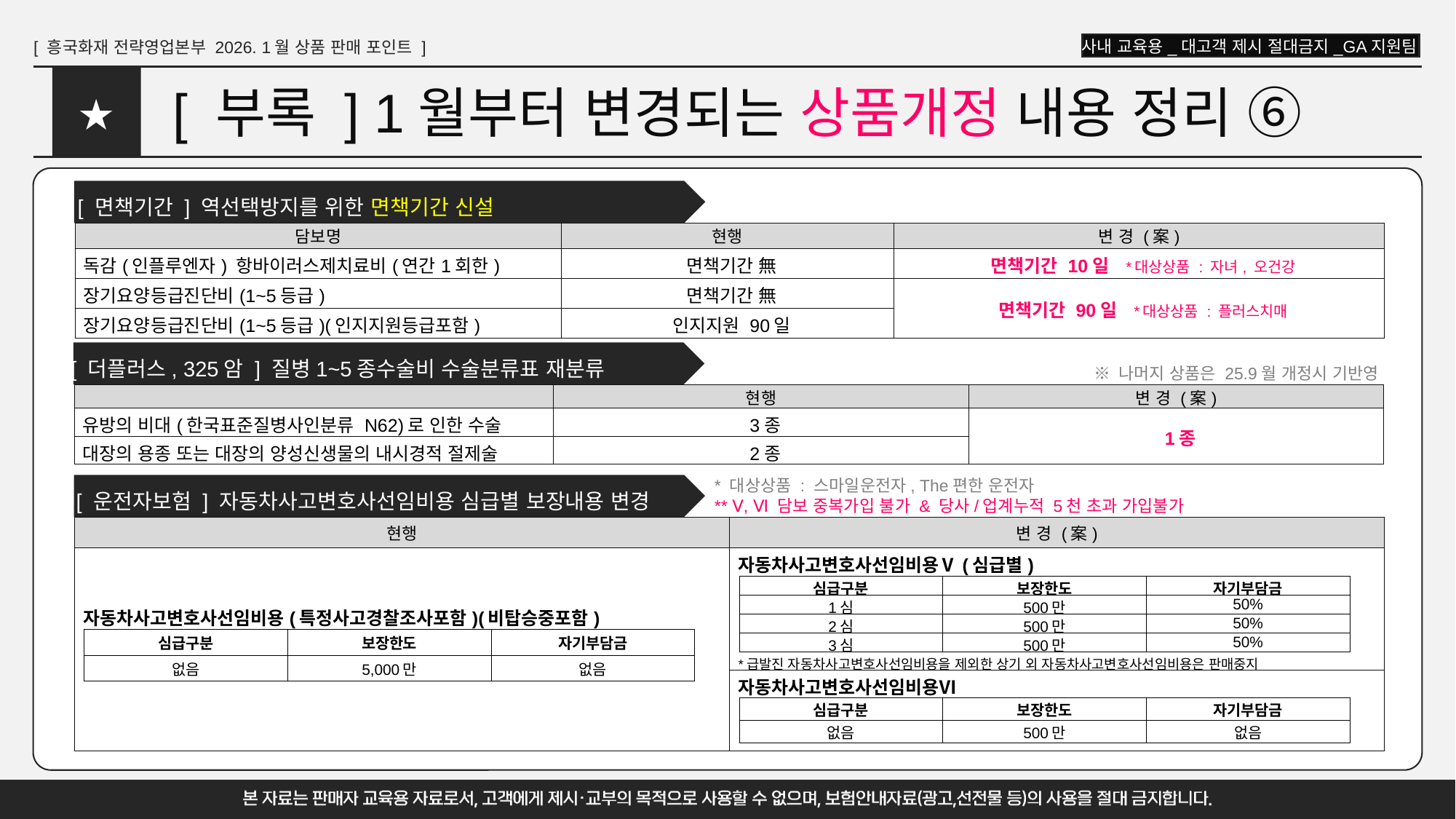

# [ 부록 ] 1월부터 변경되는 상품개정 내용 정리 ⑥
★
[ 면책기간 ] 역선택방지를 위한 면책기간 신설

| 담보명 | 현행 | 변 경 (案) |
| --- | --- | --- |
| 독감(인플루엔자) 항바이러스제치료비(연간1회한) | 면책기간 無 | 면책기간 10일 \*대상상품 : 자녀, 오건강 |
| 장기요양등급진단비(1~5등급) | 면책기간 無 | 면책기간 90일 \*대상상품 : 플러스치매 |
| 장기요양등급진단비(1~5등급)(인지지원등급포함) | 인지지원 90일 |  |
[ 더플러스, 325암 ] 질병1~5종수술비 수술분류표 재분류

※ 나머지 상품은 25.9월 개정시 기반영
|  | 현행 | 변 경 (案) |
| --- | --- | --- |
| 유방의 비대(한국표준질병사인분류 N62)로 인한 수술 | 3종 | 1종 |
| 대장의 용종 또는 대장의 양성신생물의 내시경적 절제술 | 2종 |  |
* 대상상품 : 스마일운전자, The편한 운전자
[ 운전자보험 ] 자동차사고변호사선임비용 심급별 보장내용 변경

** Ⅴ, Ⅵ 담보 중복가입 불가 & 당사/업계누적 5천 초과 가입불가
| 현행 | 변 경 (案) |
| --- | --- |
| 자동차사고변호사선임비용(특정사고경찰조사포함)(비탑승중포함) | 자동차사고변호사선임비용Ⅴ(심급별) \*급발진 자동차사고변호사선임비용을 제외한 상기 외 자동차사고변호사선임비용은 판매중지 |
|  | 자동차사고변호사선임비용Ⅵ |
| 심급구분 | 보장한도 | 자기부담금 |
| --- | --- | --- |
| 1심 | 500만 | 50% |
| 2심 | 500만 | 50% |
| 3심 | 500만 | 50% |
| 심급구분 | 보장한도 | 자기부담금 |
| --- | --- | --- |
| 없음 | 5,000만 | 없음 |
| 심급구분 | 보장한도 | 자기부담금 |
| --- | --- | --- |
| 없음 | 500만 | 없음 |